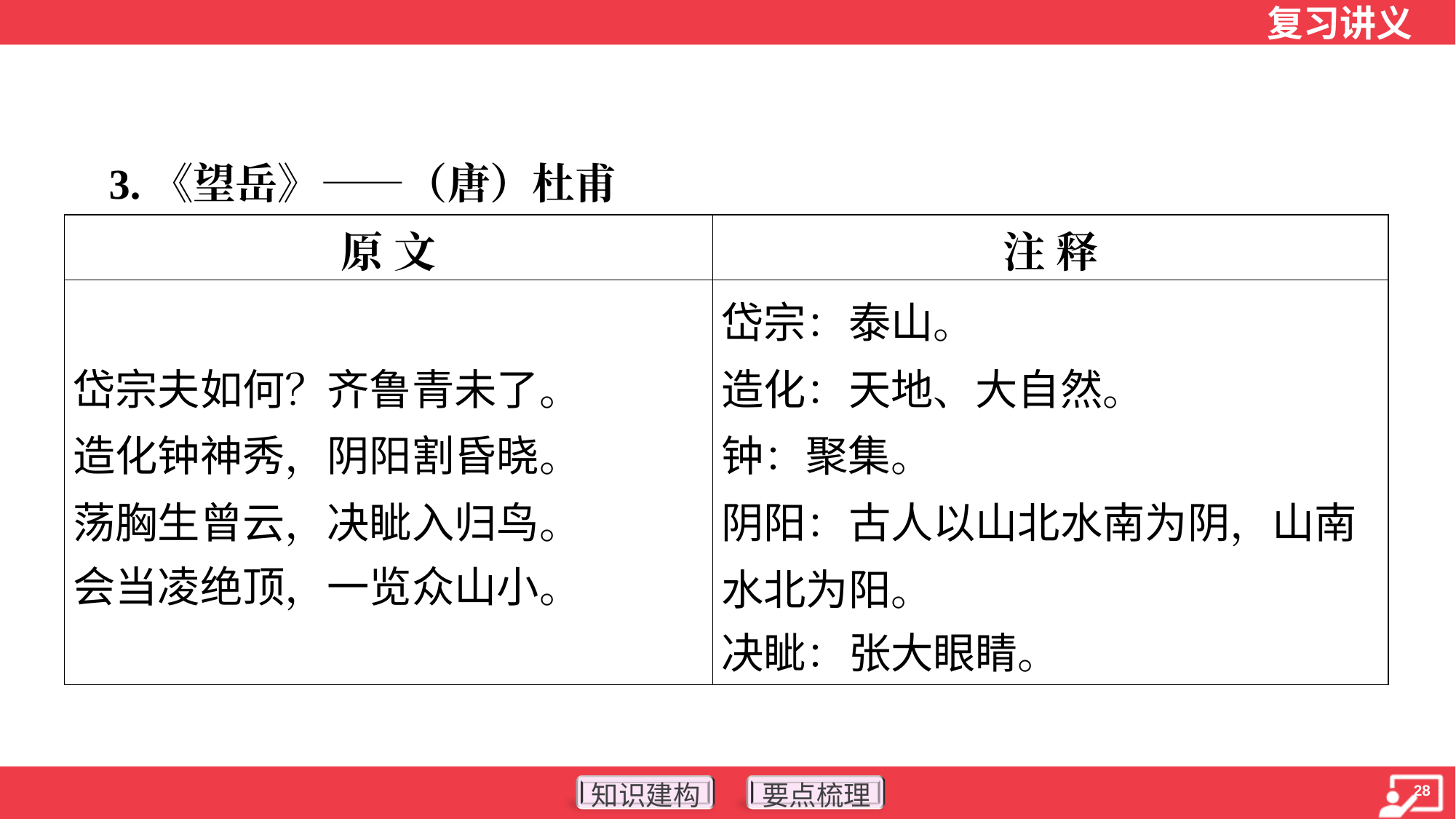

3.《望岳》——（唐）杜甫
| 原 文 | 注 释 |
| --- | --- |
| 岱宗夫如何？齐鲁青未了。 造化钟神秀，阴阳割昏晓。 荡胸生曾云，决眦入归鸟。 会当凌绝顶，一览众山小。 | 岱宗：泰山。 造化：天地、大自然。 钟：聚集。 阴阳：古人以山北水南为阴，山南 水北为阳。 决眦：张大眼睛。 |